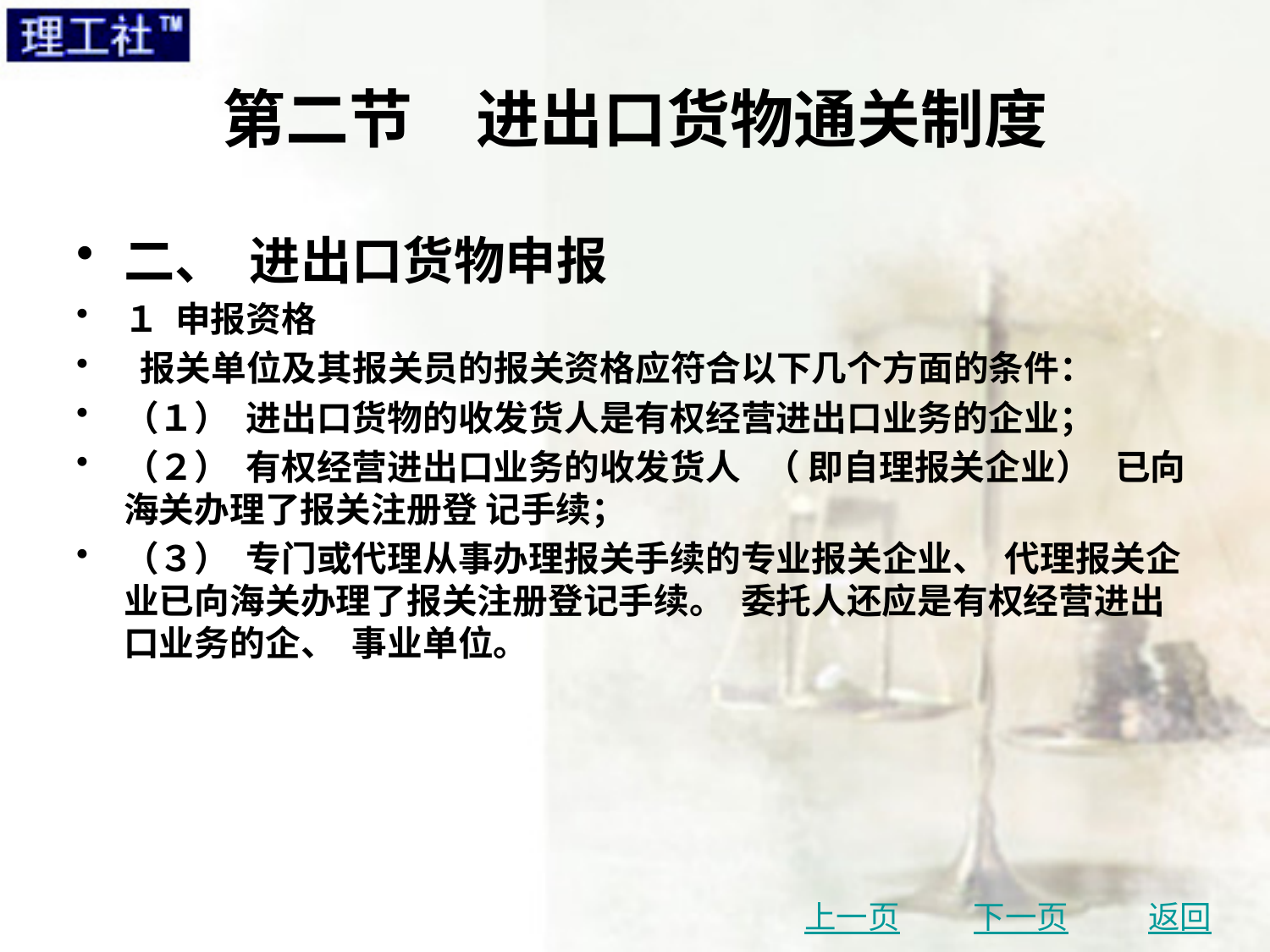

# 第二节　进出口货物通关制度
二、  进出口货物申报
１  申报资格
 报关单位及其报关员的报关资格应符合以下几个方面的条件：
（１）  进出口货物的收发货人是有权经营进出口业务的企业；
（２）  有权经营进出口业务的收发货人   （ 即自理报关企业）   已向海关办理了报关注册登 记手续；
（３）  专门或代理从事办理报关手续的专业报关企业、  代理报关企业已向海关办理了报关注册登记手续。  委托人还应是有权经营进出口业务的企、  事业单位。

上一页
下一页
返回